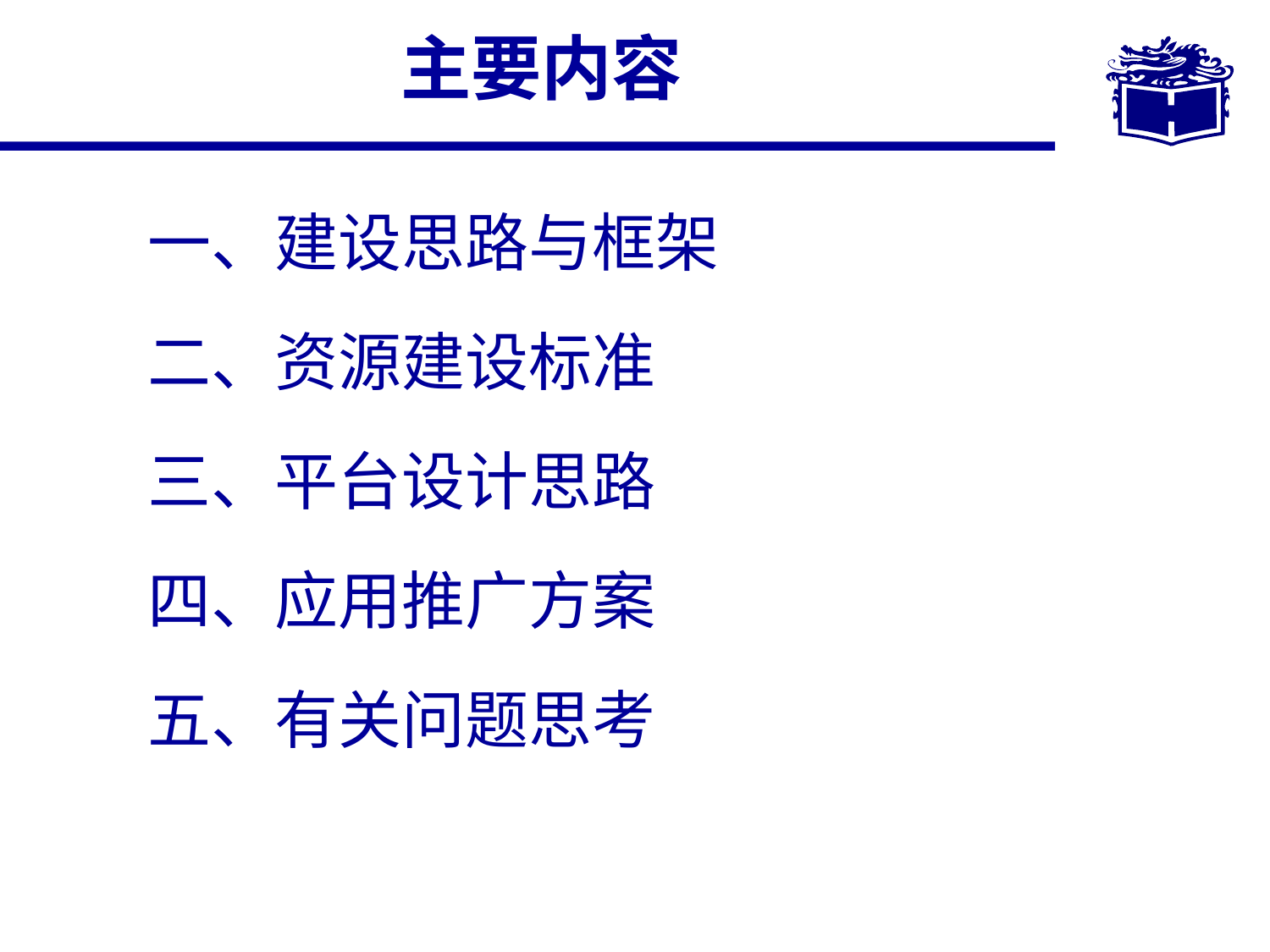

主要内容
一、建设思路与框架
二、资源建设标准
三、平台设计思路
四、应用推广方案
五、有关问题思考